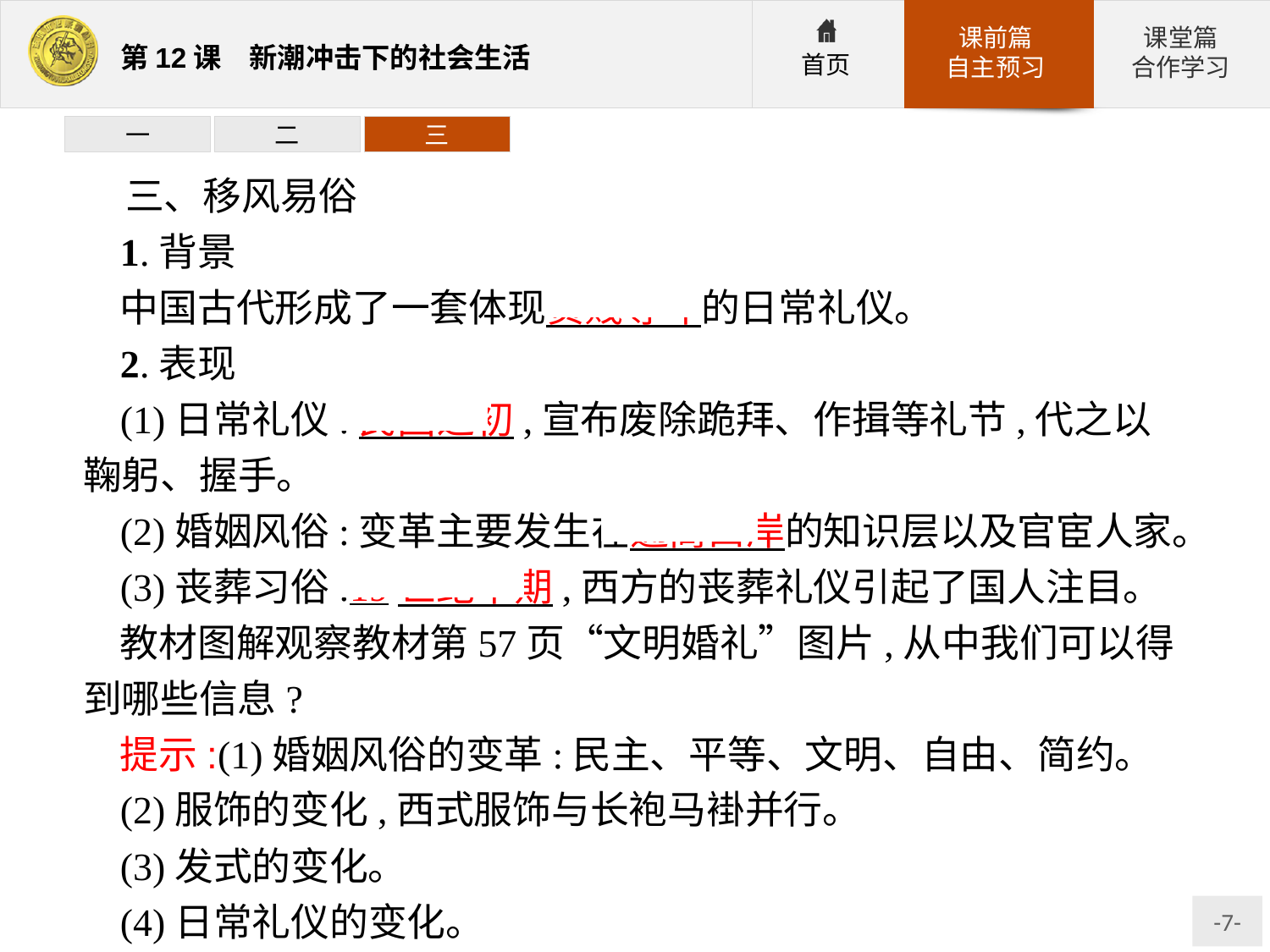

一
二
三
三、移风易俗
1.背景
中国古代形成了一套体现贵贱尊卑的日常礼仪。
2.表现
(1)日常礼仪:民国之初,宣布废除跪拜、作揖等礼节,代之以鞠躬、握手。
(2)婚姻风俗:变革主要发生在通商口岸的知识层以及官宦人家。
(3)丧葬习俗:19世纪中期,西方的丧葬礼仪引起了国人注目。
教材图解观察教材第57页“文明婚礼”图片,从中我们可以得到哪些信息?
提示:(1)婚姻风俗的变革:民主、平等、文明、自由、简约。
(2)服饰的变化,西式服饰与长袍马褂并行。
(3)发式的变化。
(4)日常礼仪的变化。